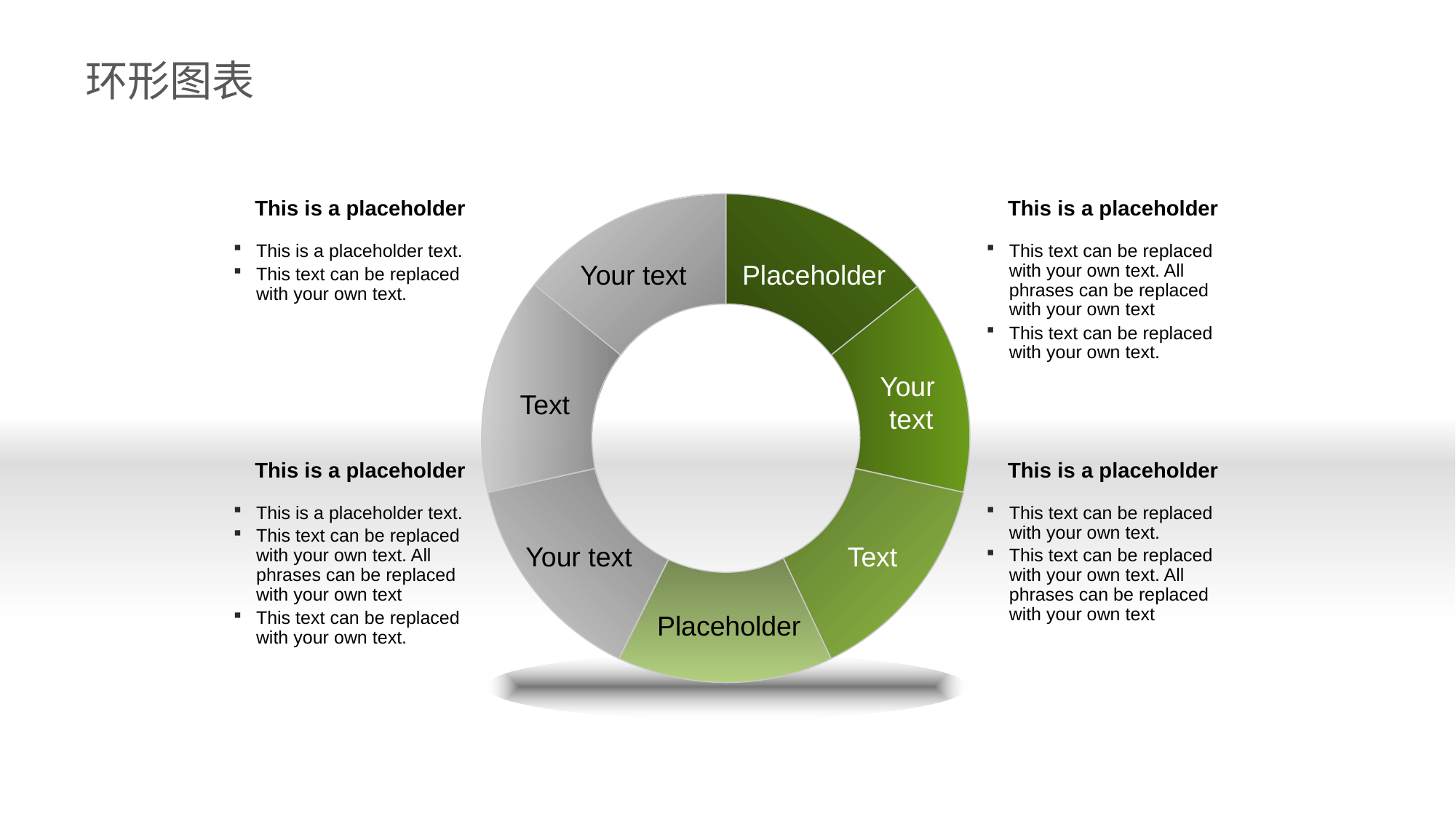

环形图表
This is a placeholder
This is a placeholder

This is a placeholder text.
This text can be replaced with your own text.
This text can be replaced with your own text. All phrases can be replaced with your own text
This text can be replaced with your own text.
Your text
Placeholder
Your
text
Text
Your text
Text
Placeholder
This is a placeholder
This is a placeholder
This is a placeholder text.
This text can be replaced with your own text. All phrases can be replaced with your own text
This text can be replaced with your own text.
This text can be replaced with your own text.
This text can be replaced with your own text. All phrases can be replaced with your own text